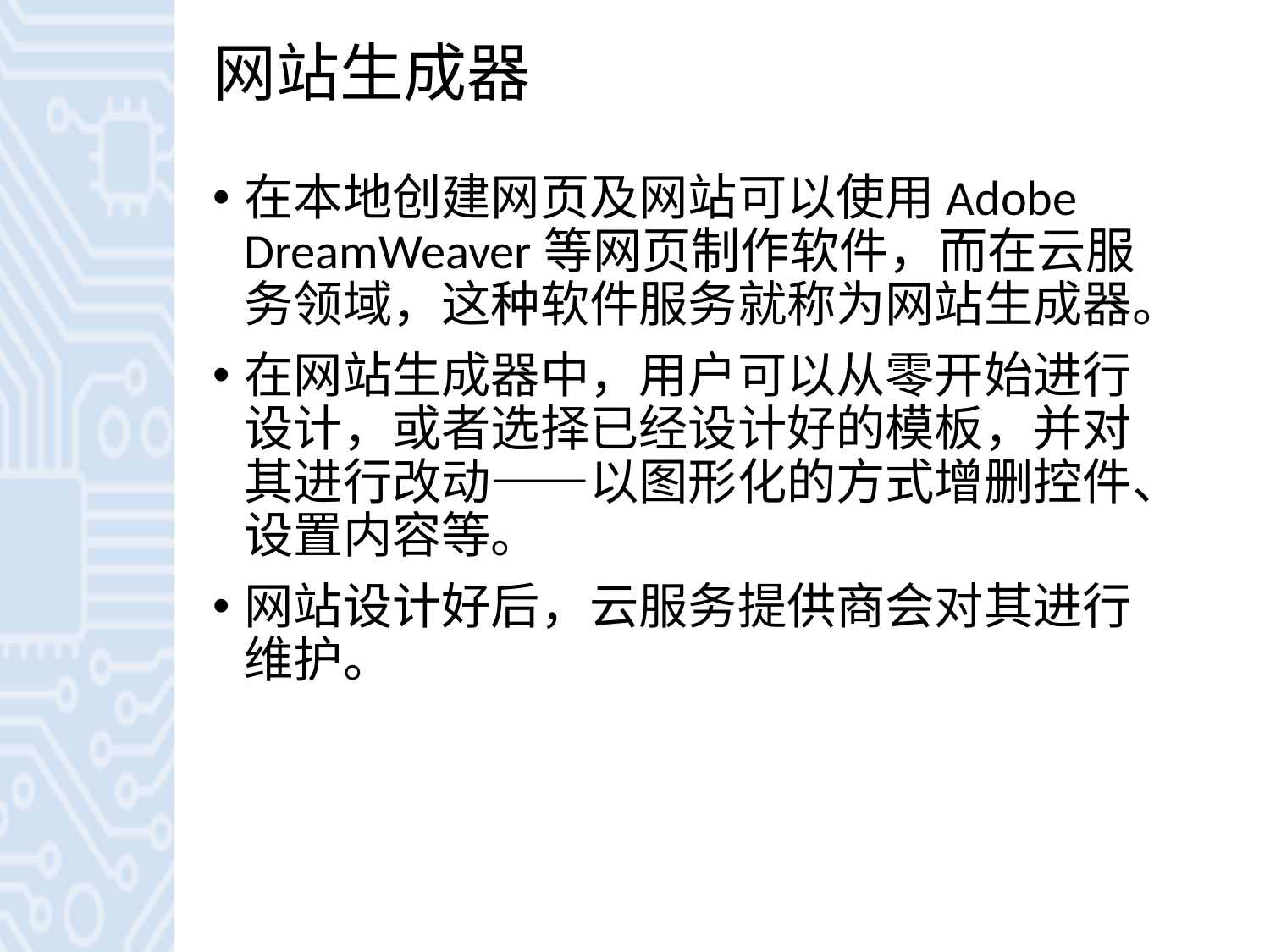

# 网站生成器
在本地创建网页及网站可以使用Adobe DreamWeaver等网页制作软件，而在云服务领域，这种软件服务就称为网站生成器。
在网站生成器中，用户可以从零开始进行设计，或者选择已经设计好的模板，并对其进行改动——以图形化的方式增删控件、设置内容等。
网站设计好后，云服务提供商会对其进行维护。